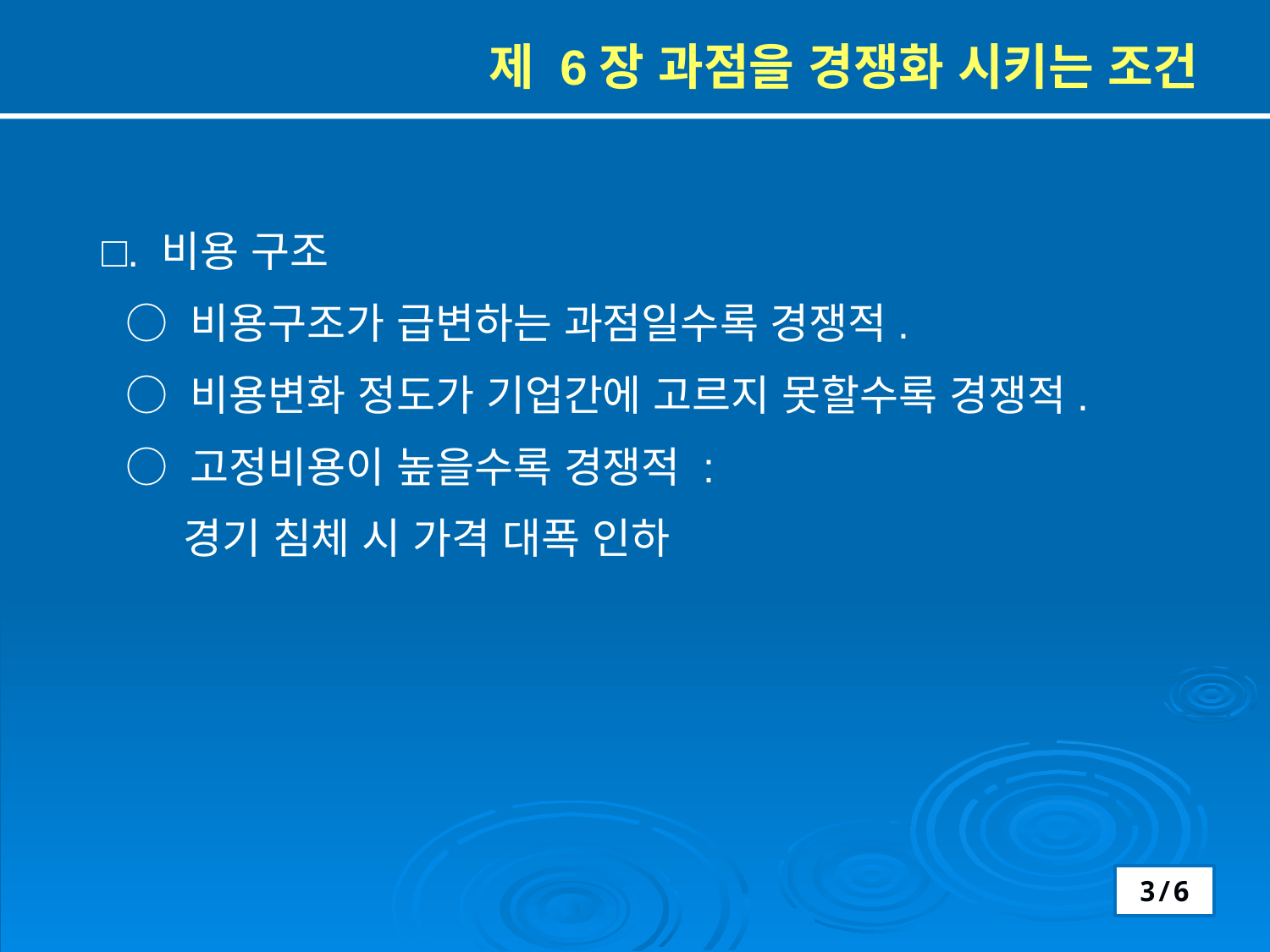

제 6장 과점을 경쟁화 시키는 조건

□. 비용 구조
  ○ 비용구조가 급변하는 과점일수록 경쟁적.
  ○ 비용변화 정도가 기업간에 고르지 못할수록 경쟁적.
  ○ 고정비용이 높을수록 경쟁적 :
      경기 침체 시 가격 대폭 인하
3/6